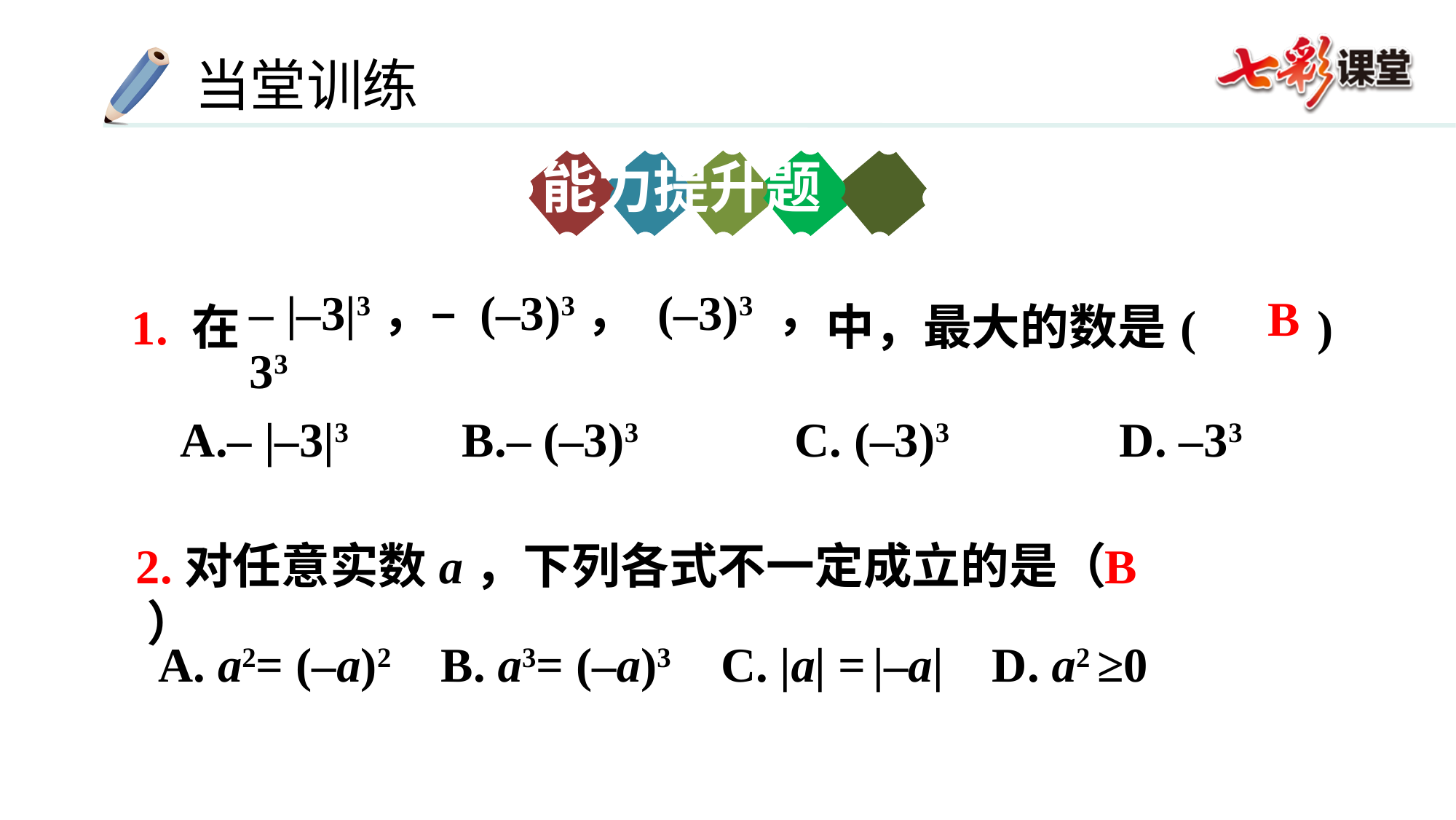

能力提升题

1. 在                                                     中，最大的数是(　　)
– |–3|3，– (–3)3， (–3)3 ， –33
B
A.– |–3|3                B.– (–3)3                      C. (–3)3              D. –33
2.对任意实数a，下列各式不一定成立的是（        ）
B
A. a2= (–a)2       B. a3= (–a)3       C. |a| = |–a|    D. a2 ≥0